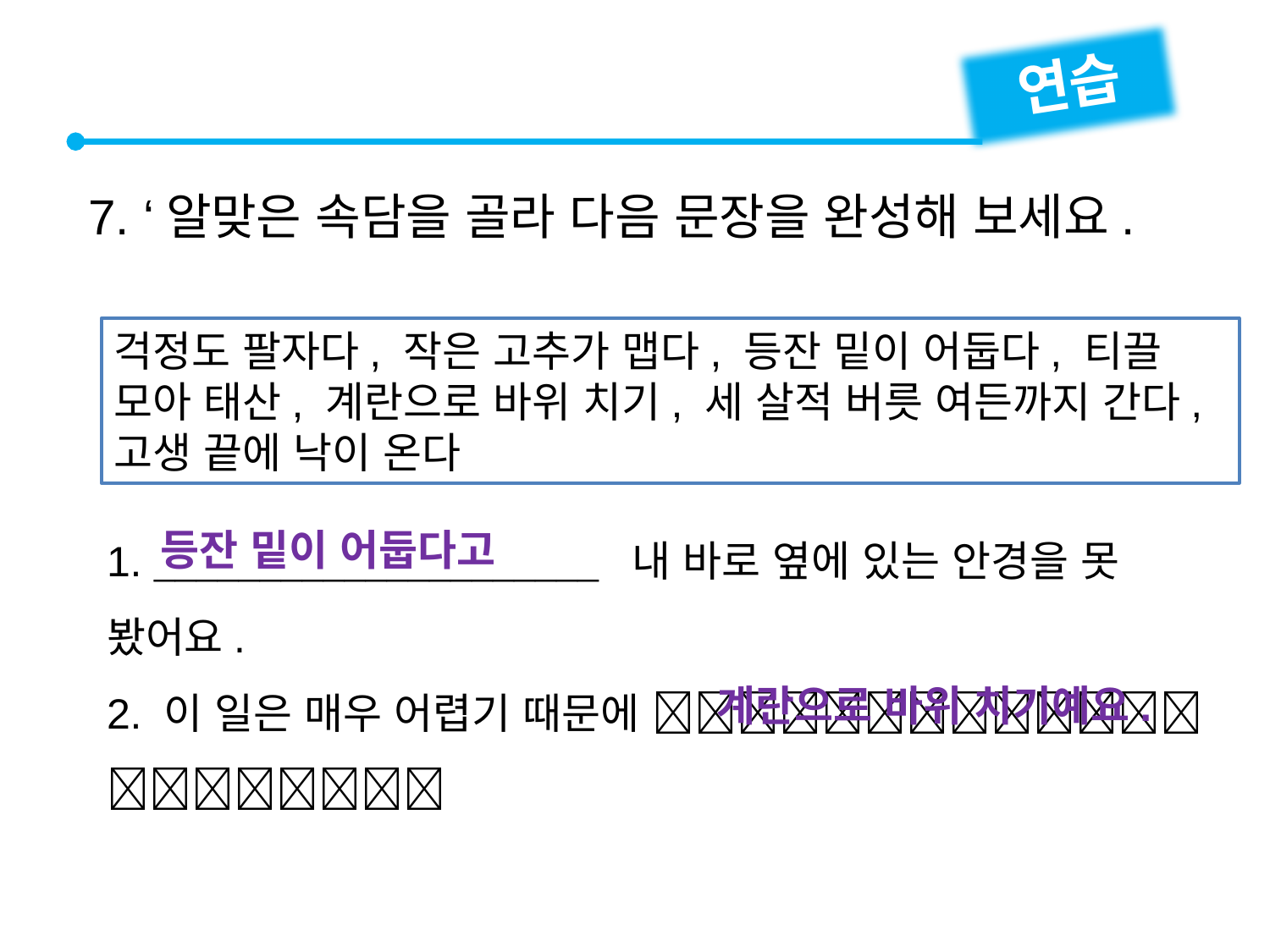

연습
7. ‘알맞은 속담을 골라 다음 문장을 완성해 보세요.
걱정도 팔자다, 작은 고추가 맵다, 등잔 밑이 어둡다, 티끌 모아 태산, 계란으로 바위 치기, 세 살적 버릇 여든까지 간다, 고생 끝에 낙이 온다
1. _____________________  내 바로 옆에 있는 안경을 못 봤어요.
2. 이 일은 매우 어렵기 때문에 _____________________
등잔 밑이 어둡다고
계란으로 바위 치기예요.